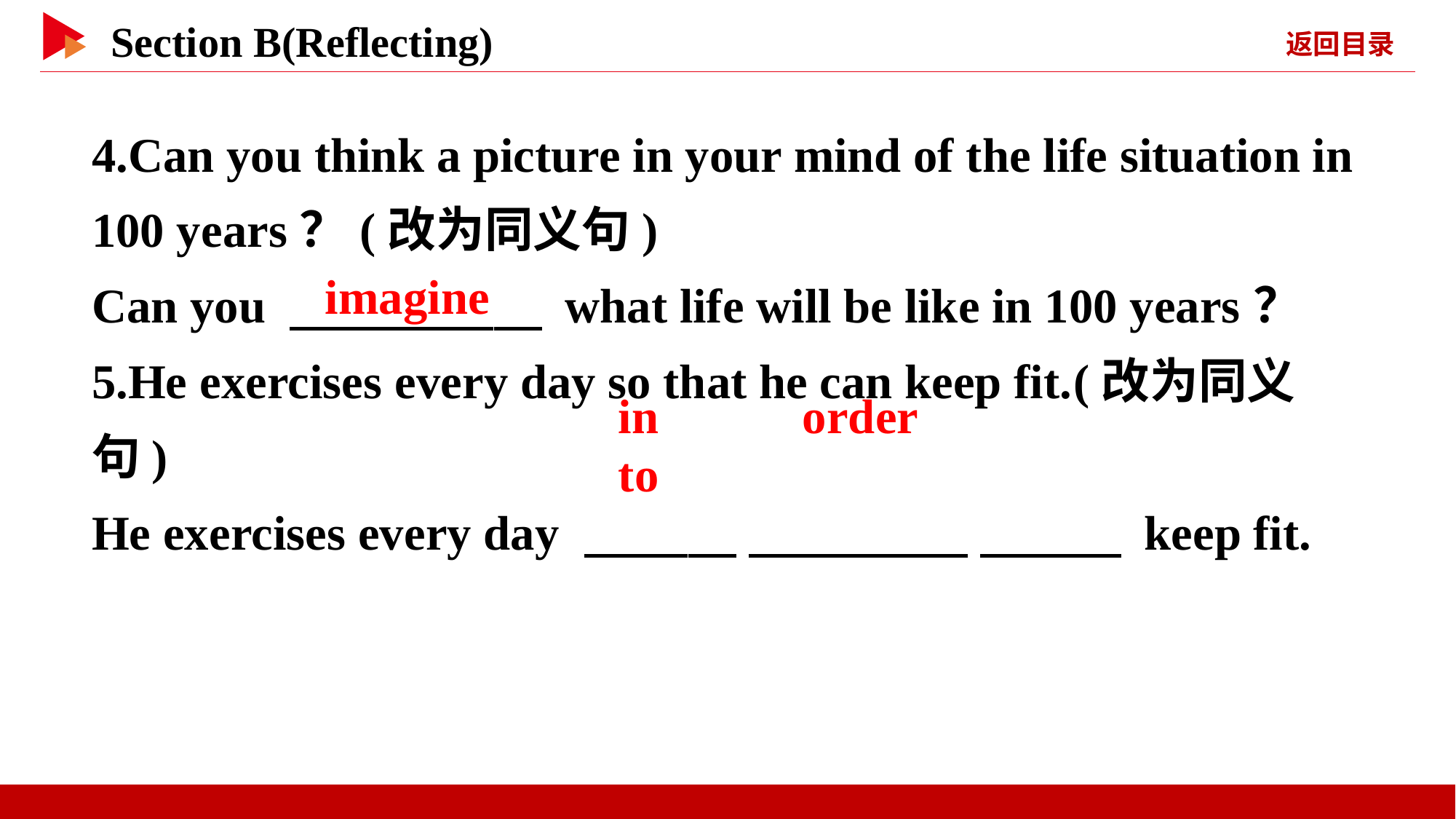

4.Can you think a picture in your mind of the life situation in 100 years？(改为同义句)
Can you 　              　 what life will be like in 100 years？
5.He exercises every day so that he can keep fit.(改为同义句)
He exercises every day 　     　 　           　 　    　 keep fit.
imagine
in 　 　order 　 　to